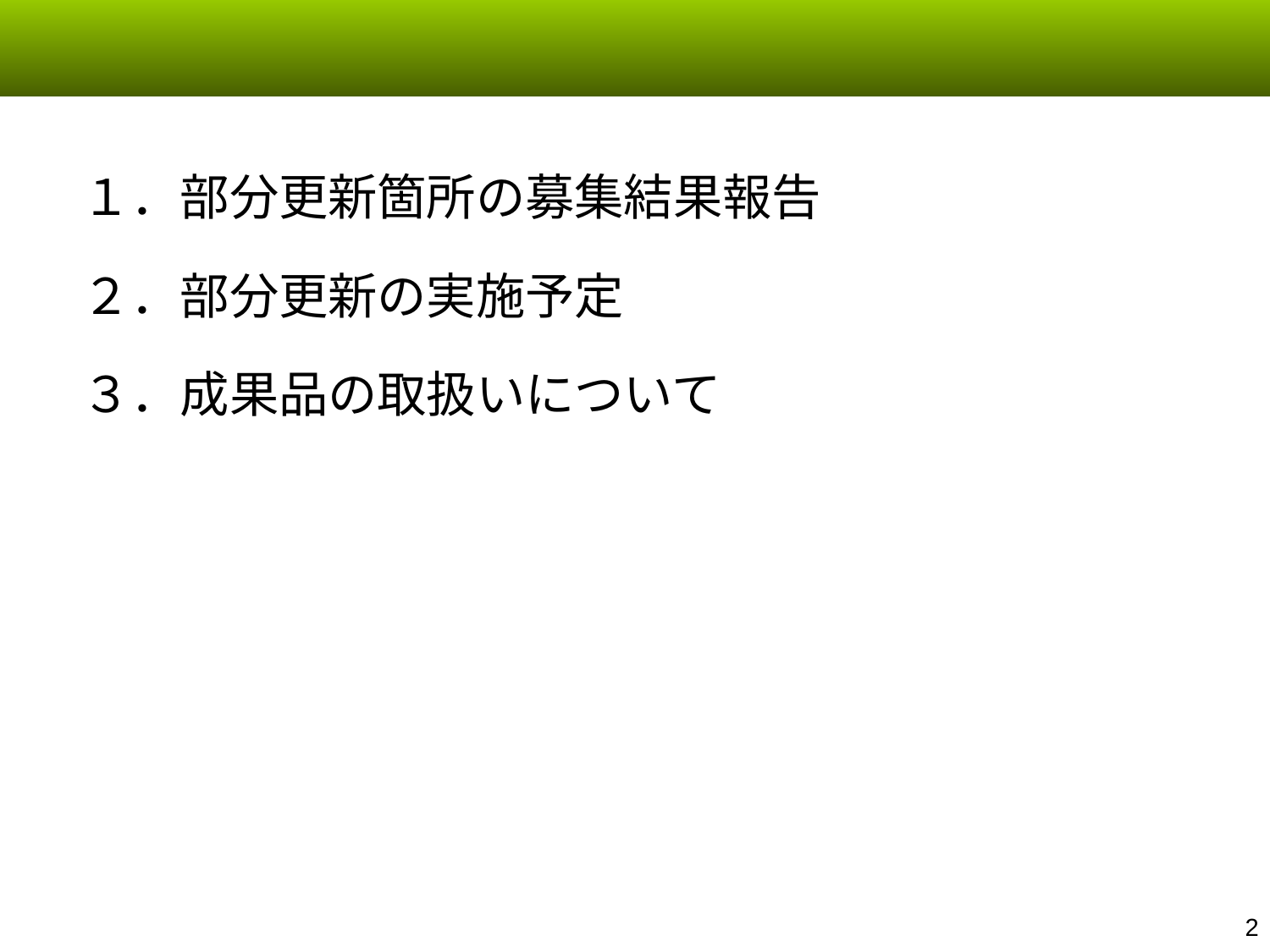

１．部分更新箇所の募集結果報告
２．部分更新の実施予定
３．成果品の取扱いについて

2